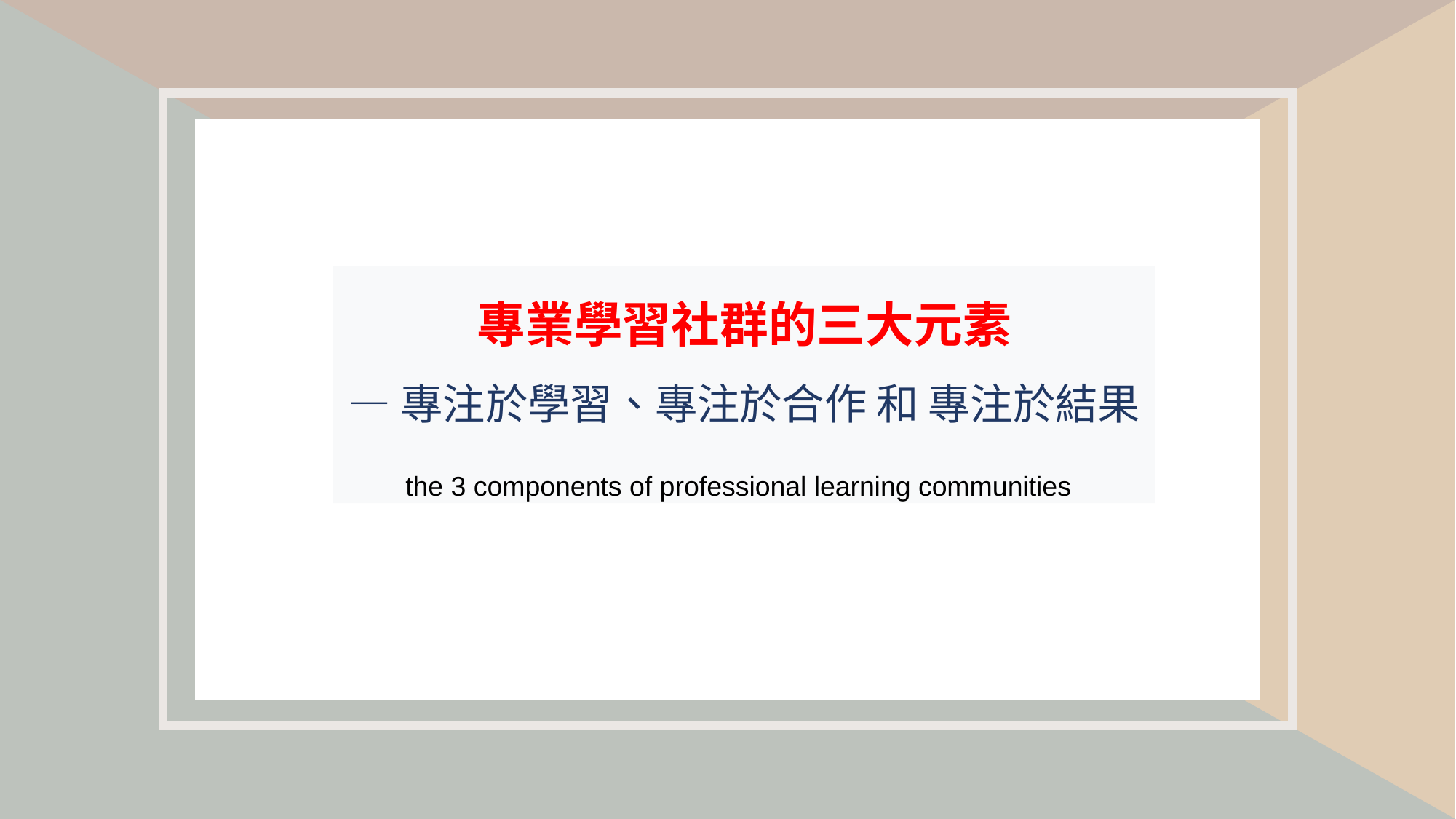

專業學習社群的三大元素
—專注於學習、專注於合作 和 專注於結果
the 3 components of professional learning communities